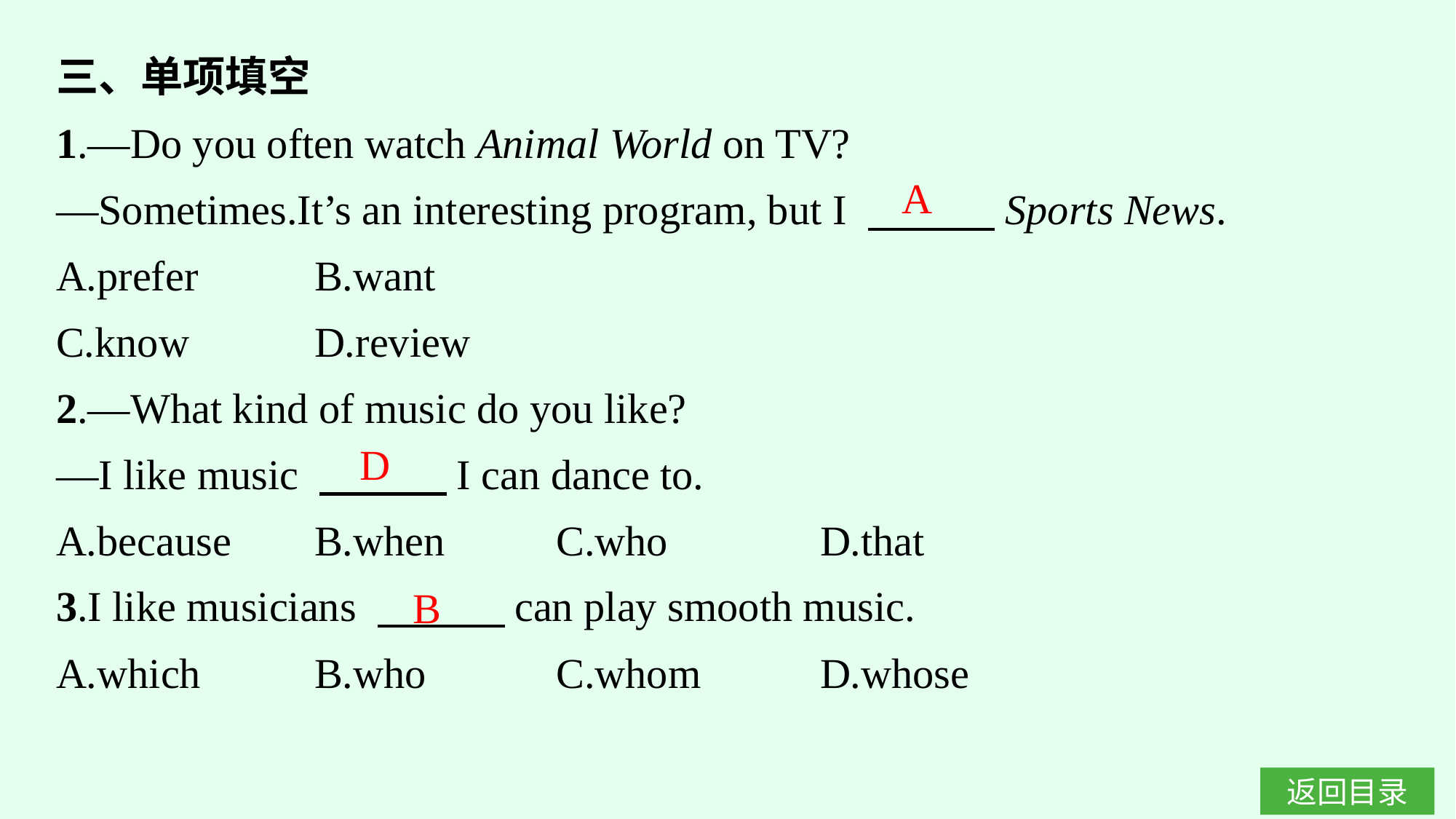

三、单项填空
1.—Do you often watch Animal World on TV?
—Sometimes.It’s an interesting program, but I 　　　Sports News.
A.prefer	B.want
C.know		D.review
2.—What kind of music do you like?
—I like music 　　　I can dance to.
A.because	B.when 	C.who		D.that
3.I like musicians 　　　can play smooth music.
A.which	B.who		C.whom		D.whose
A
D
B